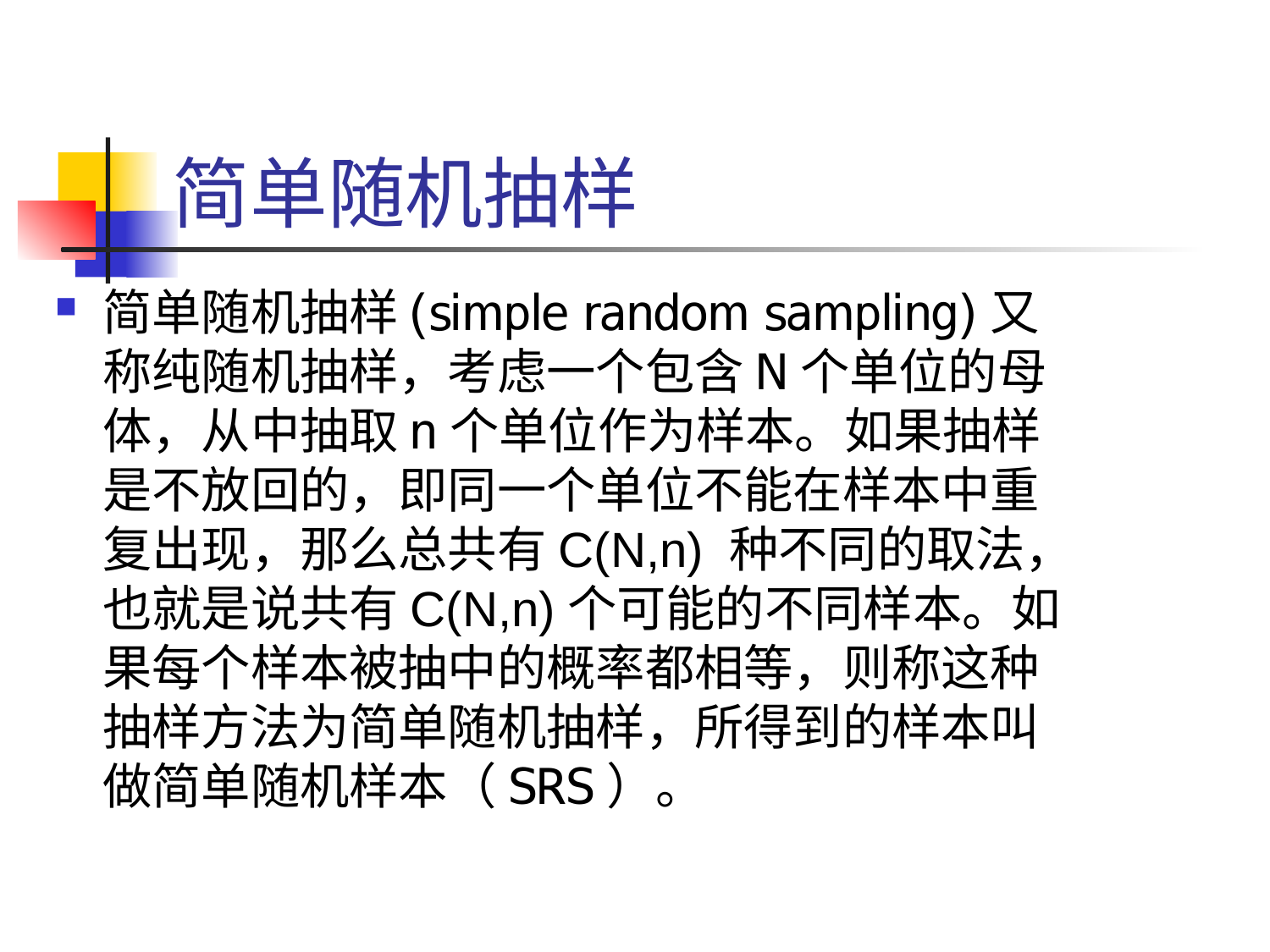

# 简单随机抽样
简单随机抽样(simple random sampling)又称纯随机抽样，考虑一个包含N个单位的母体，从中抽取n个单位作为样本。如果抽样是不放回的，即同一个单位不能在样本中重复出现，那么总共有C(N,n) 种不同的取法，也就是说共有C(N,n)个可能的不同样本。如果每个样本被抽中的概率都相等，则称这种抽样方法为简单随机抽样，所得到的样本叫做简单随机样本（SRS）。